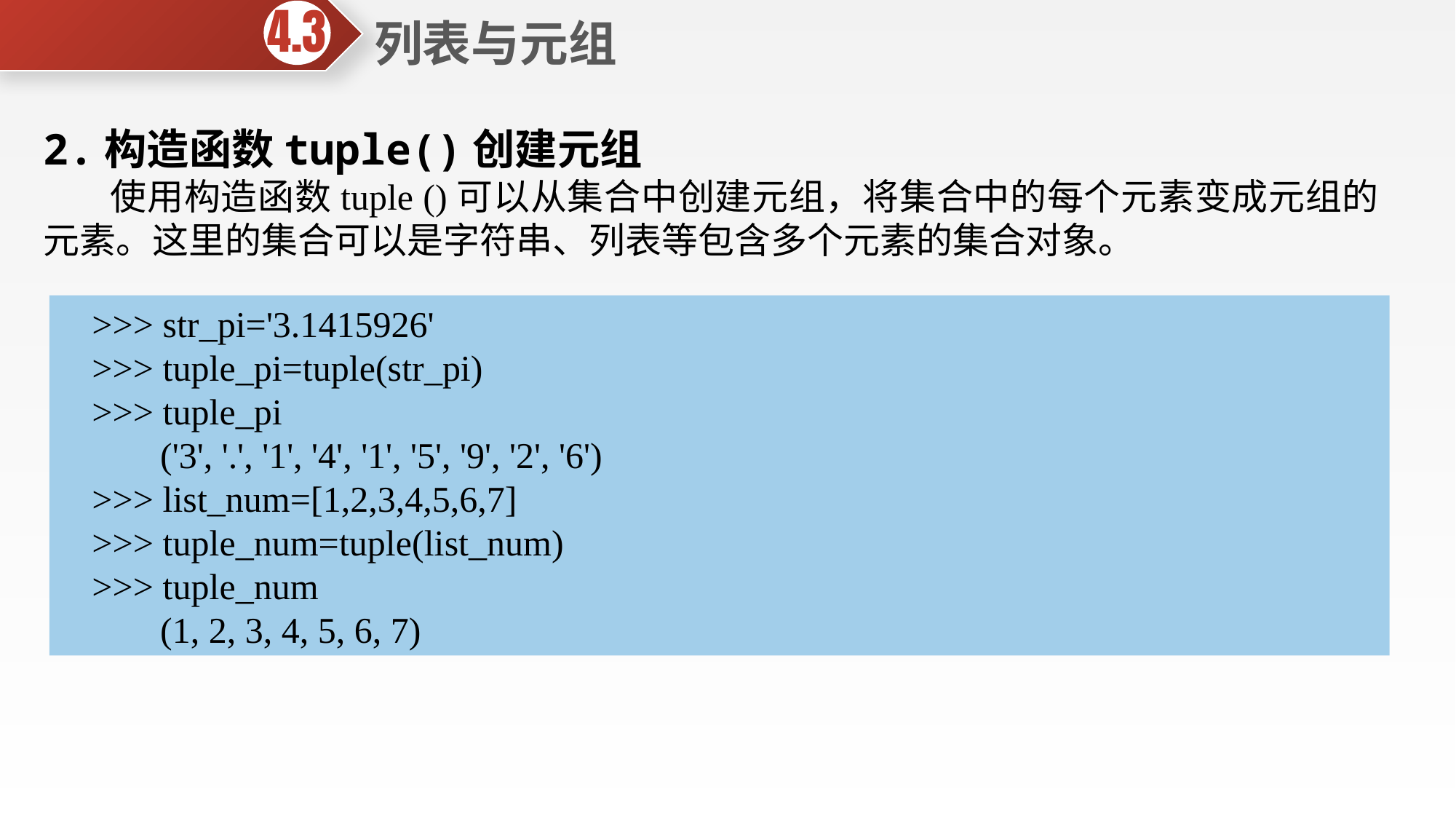

列表与元组

4.3
2.构造函数tuple()创建元组
   使用构造函数tuple ()可以从集合中创建元组，将集合中的每个元素变成元组的元素。这里的集合可以是字符串、列表等包含多个元素的集合对象。
>>> str_pi='3.1415926'
>>> tuple_pi=tuple(str_pi)
>>> tuple_pi
    ('3', '.', '1', '4', '1', '5', '9', '2', '6')
>>> list_num=[1,2,3,4,5,6,7]
>>> tuple_num=tuple(list_num)
>>> tuple_num
    (1, 2, 3, 4, 5, 6, 7)